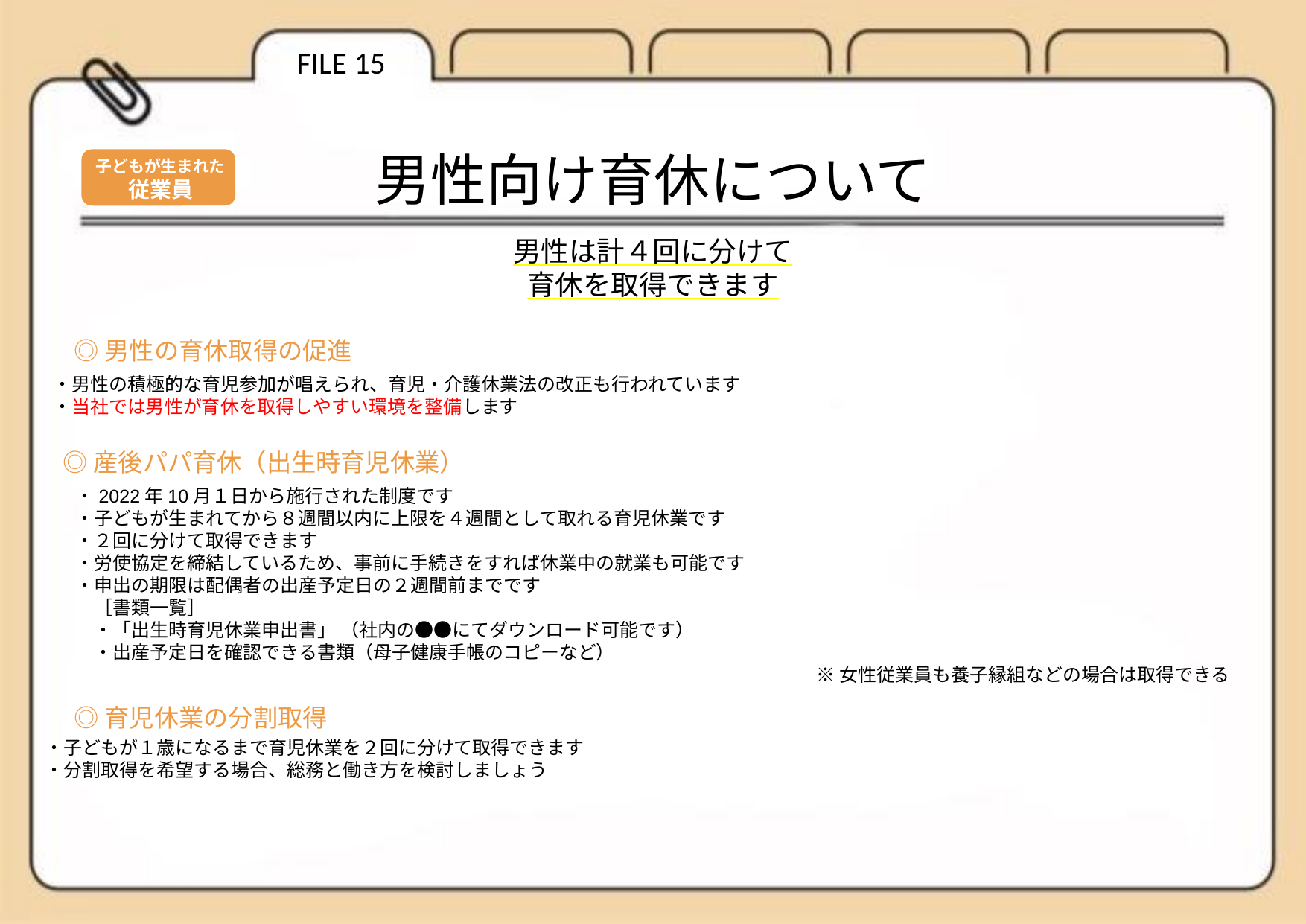

FILE 15
男性向け育休について

子どもが生まれた
従業員
男性は計４回に分けて
育休を取得できます
◎男性の育休取得の促進
・男性の積極的な育児参加が唱えられ、育児・介護休業法の改正も行われています
・当社では男性が育休を取得しやすい環境を整備します
◎産後パパ育休（出生時育児休業）
・2022年10月１日から施行された制度です
・子どもが生まれてから８週間以内に上限を４週間として取れる育児休業です
・２回に分けて取得できます
・労使協定を締結しているため、事前に手続きをすれば休業中の就業も可能です
・申出の期限は配偶者の出産予定日の２週間前までです
　［書類一覧］
　・「出生時育児休業申出書」 （社内の●●にてダウンロード可能です）
　・出産予定日を確認できる書類（母子健康手帳のコピーなど）
※女性従業員も養子縁組などの場合は取得できる
◎育児休業の分割取得
・子どもが１歳になるまで育児休業を２回に分けて取得できます
・分割取得を希望する場合、総務と働き方を検討しましょう